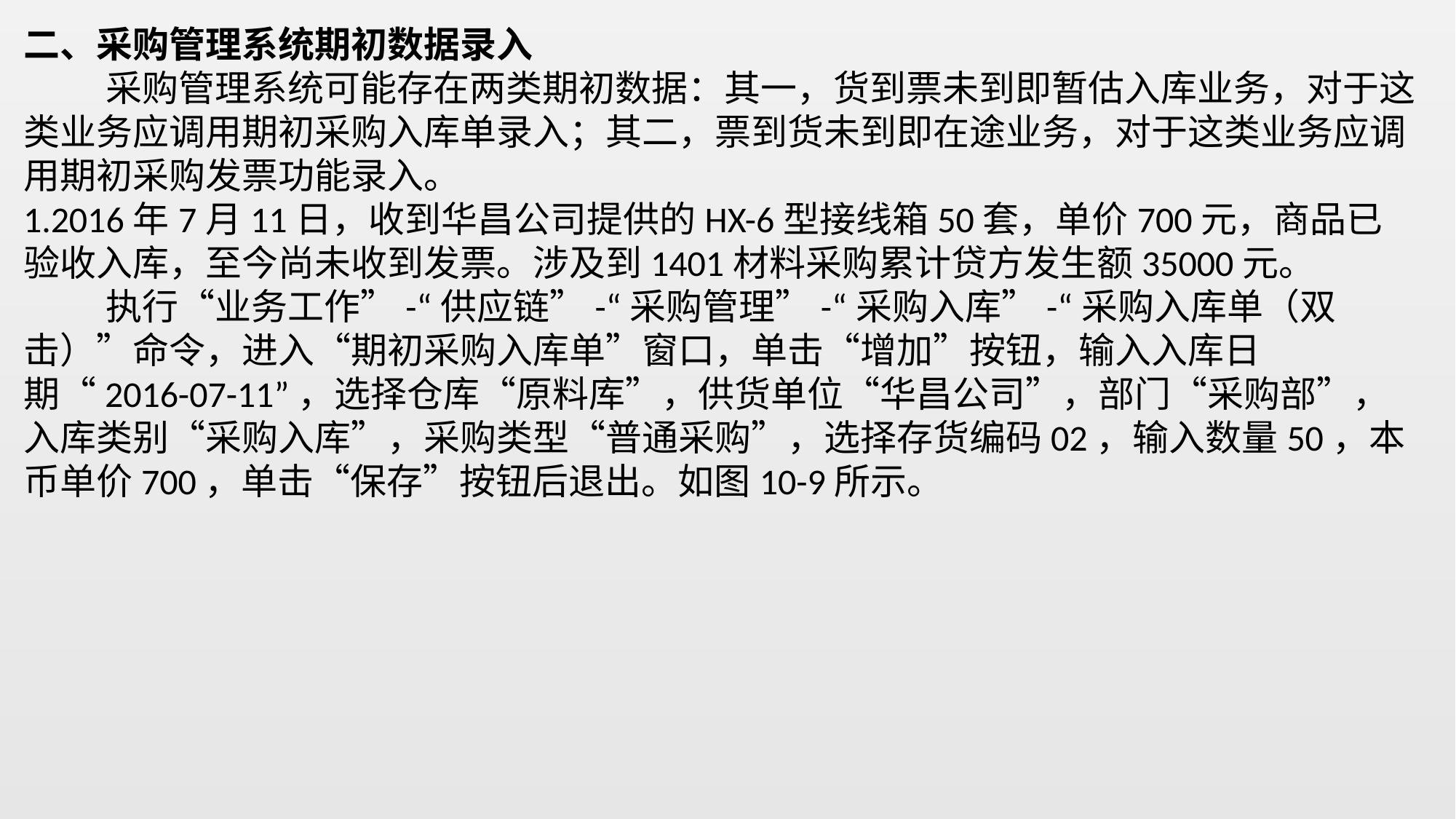

二、采购管理系统期初数据录入
         采购管理系统可能存在两类期初数据：其一，货到票未到即暂估入库业务，对于这类业务应调用期初采购入库单录入；其二，票到货未到即在途业务，对于这类业务应调用期初采购发票功能录入。
1.2016年7月11日，收到华昌公司提供的HX-6型接线箱50套，单价700元，商品已验收入库，至今尚未收到发票。涉及到1401材料采购累计贷方发生额35000元。
         执行“业务工作”-“供应链”-“采购管理”-“采购入库”-“采购入库单（双击）”命令，进入“期初采购入库单”窗口，单击“增加”按钮，输入入库日期“2016-07-11”，选择仓库“原料库”，供货单位“华昌公司”，部门“采购部”，入库类别“采购入库”，采购类型“普通采购”，选择存货编码02，输入数量50，本币单价700，单击“保存”按钮后退出。如图10-9所示。